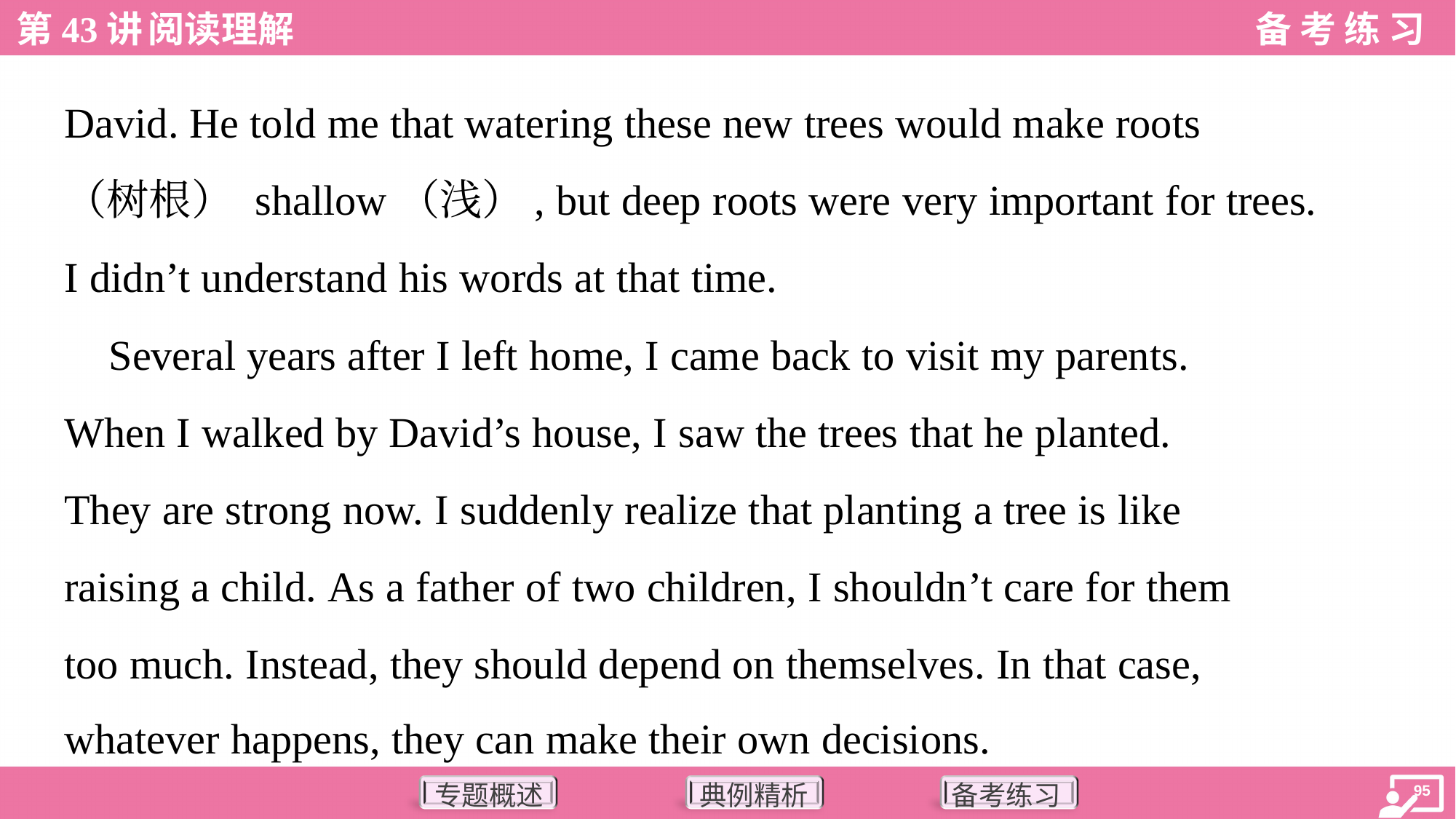

David. He told me that watering these new trees would make roots
（树根） shallow（浅）, but deep roots were very important for trees.
I didn’t understand his words at that time.
    Several years after I left home, I came back to visit my parents.
When I walked by David’s house, I saw the trees that he planted.
They are strong now. I suddenly realize that planting a tree is like
raising a child. As a father of two children, I shouldn’t care for them
too much. Instead, they should depend on themselves. In that case,
whatever happens, they can make their own decisions.